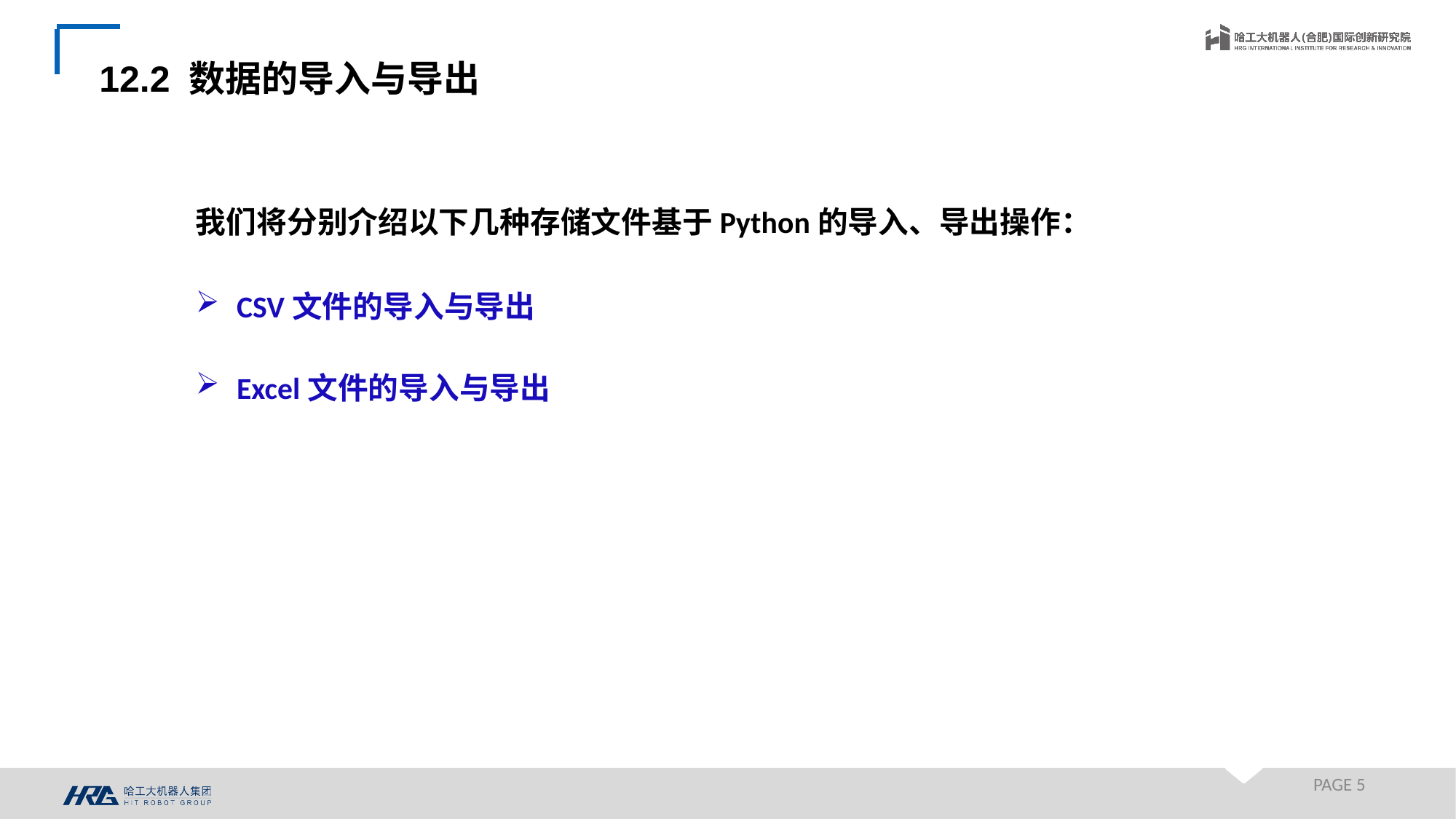

12.2 数据的导入与导出
我们将分别介绍以下几种存储文件基于Python的导入、导出操作：
CSV文件的导入与导出
Excel文件的导入与导出